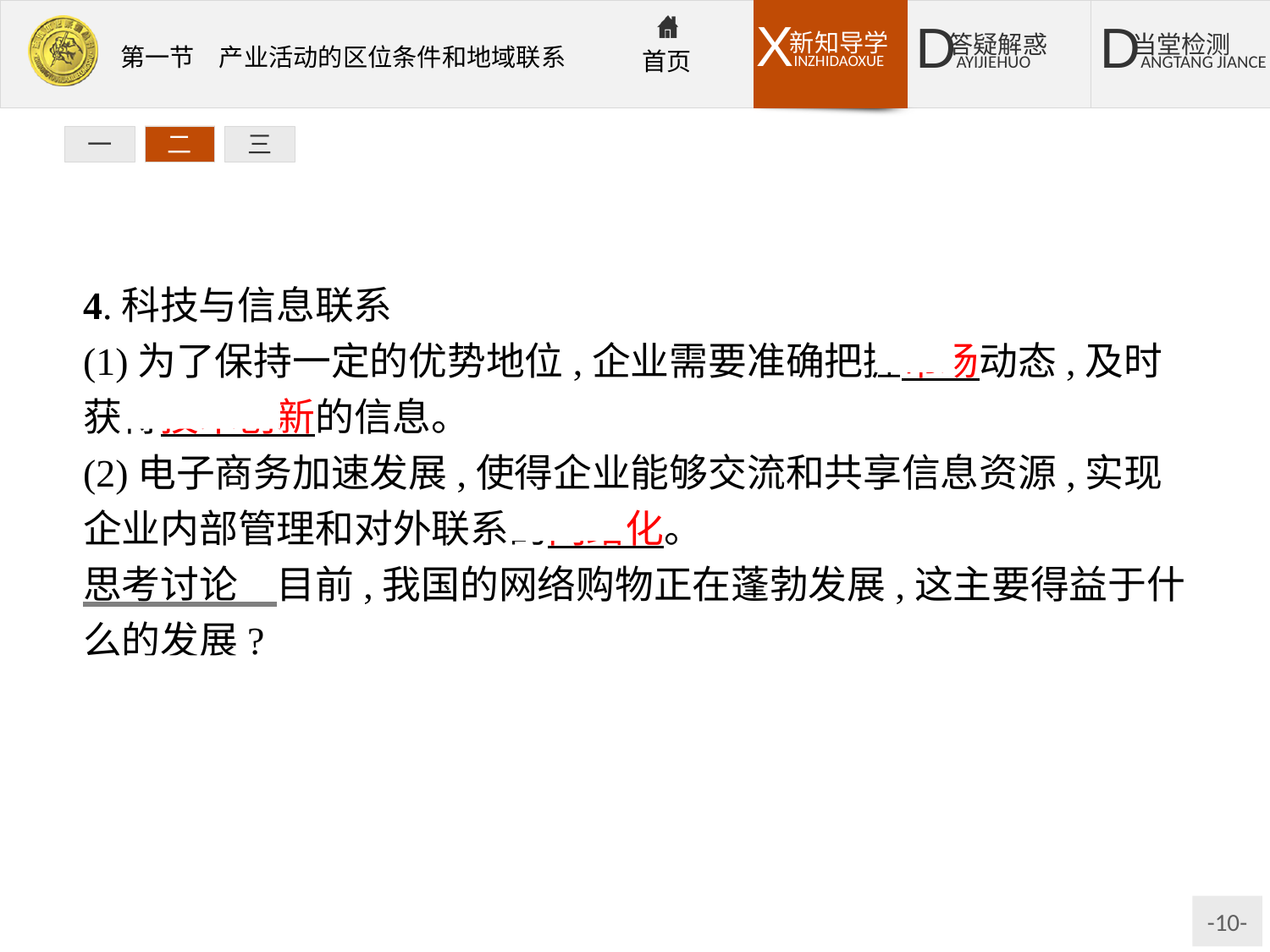

一
二
三
4.科技与信息联系
(1)为了保持一定的优势地位,企业需要准确把握市场动态,及时获得技术创新的信息。
(2)电子商务加速发展,使得企业能够交流和共享信息资源,实现企业内部管理和对外联系的网络化。
思考讨论　目前,我国的网络购物正在蓬勃发展,这主要得益于什么的发展?
提示主要得益于互联网的广泛普及、信息技术的突飞猛进。